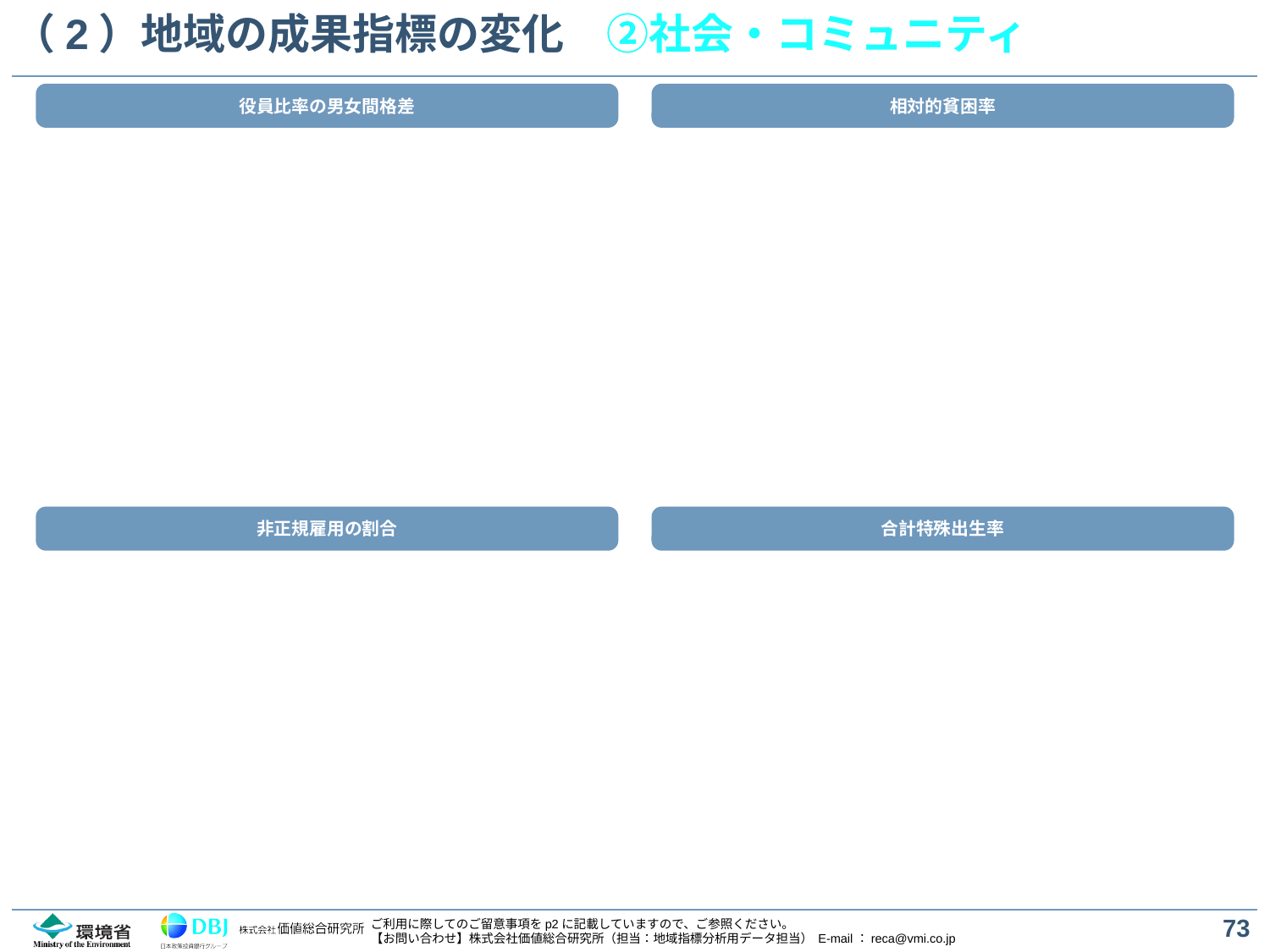

# （2）地域の成果指標の変化　②社会・コミュニティ
役員比率の男女間格差
相対的貧困率
非正規雇用の割合
合計特殊出生率
73